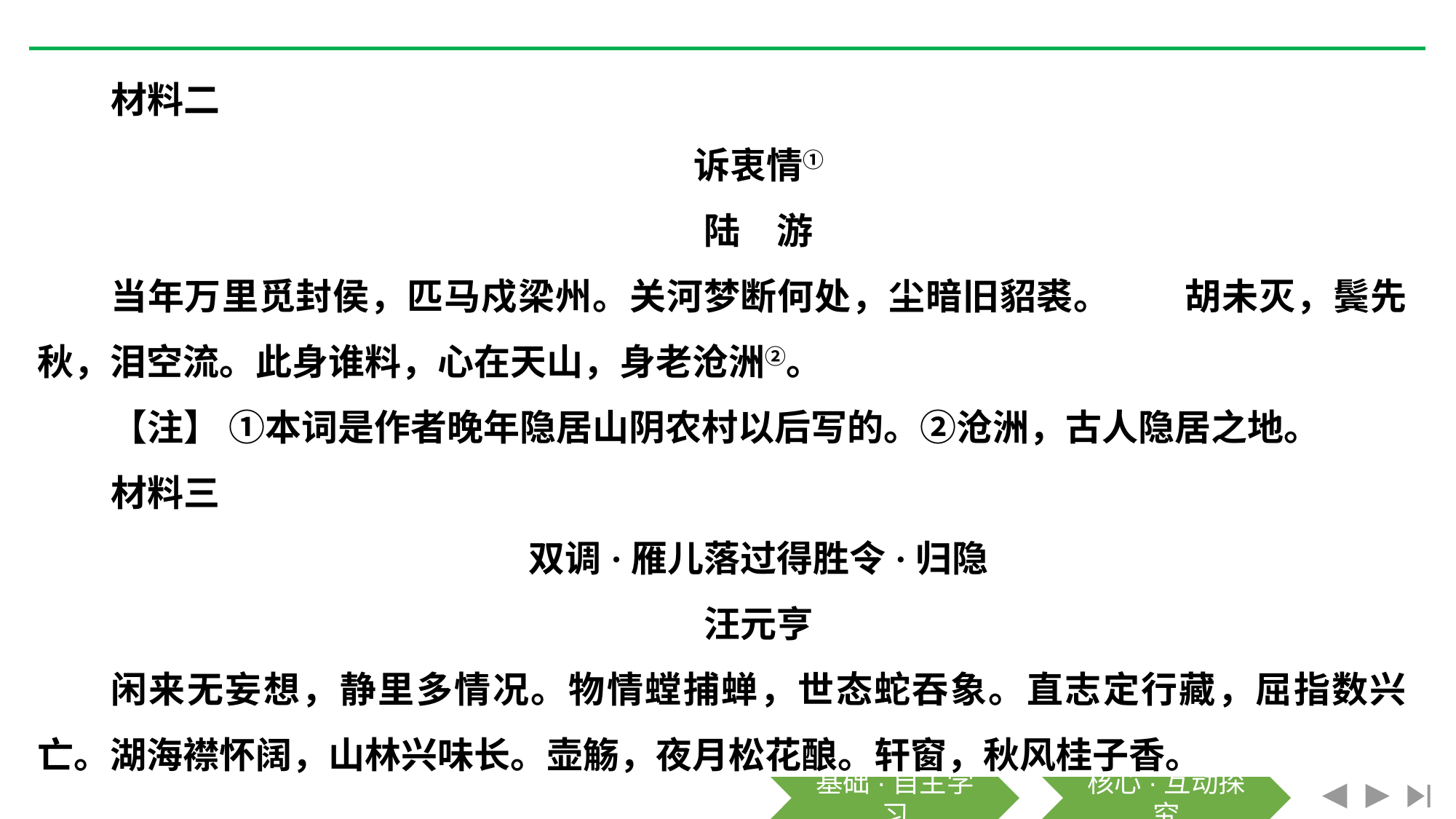

材料二
诉衷情①
陆　游
当年万里觅封侯，匹马戍梁州。关河梦断何处，尘暗旧貂裘。　　胡未灭，鬓先秋，泪空流。此身谁料，心在天山，身老沧洲②。
【注】 ①本词是作者晚年隐居山阴农村以后写的。②沧洲，古人隐居之地。
材料三
双调·雁儿落过得胜令·归隐
汪元亨
闲来无妄想，静里多情况。物情螳捕蝉，世态蛇吞象。直志定行藏，屈指数兴亡。湖海襟怀阔，山林兴味长。壶觞，夜月松花酿。轩窗，秋风桂子香。